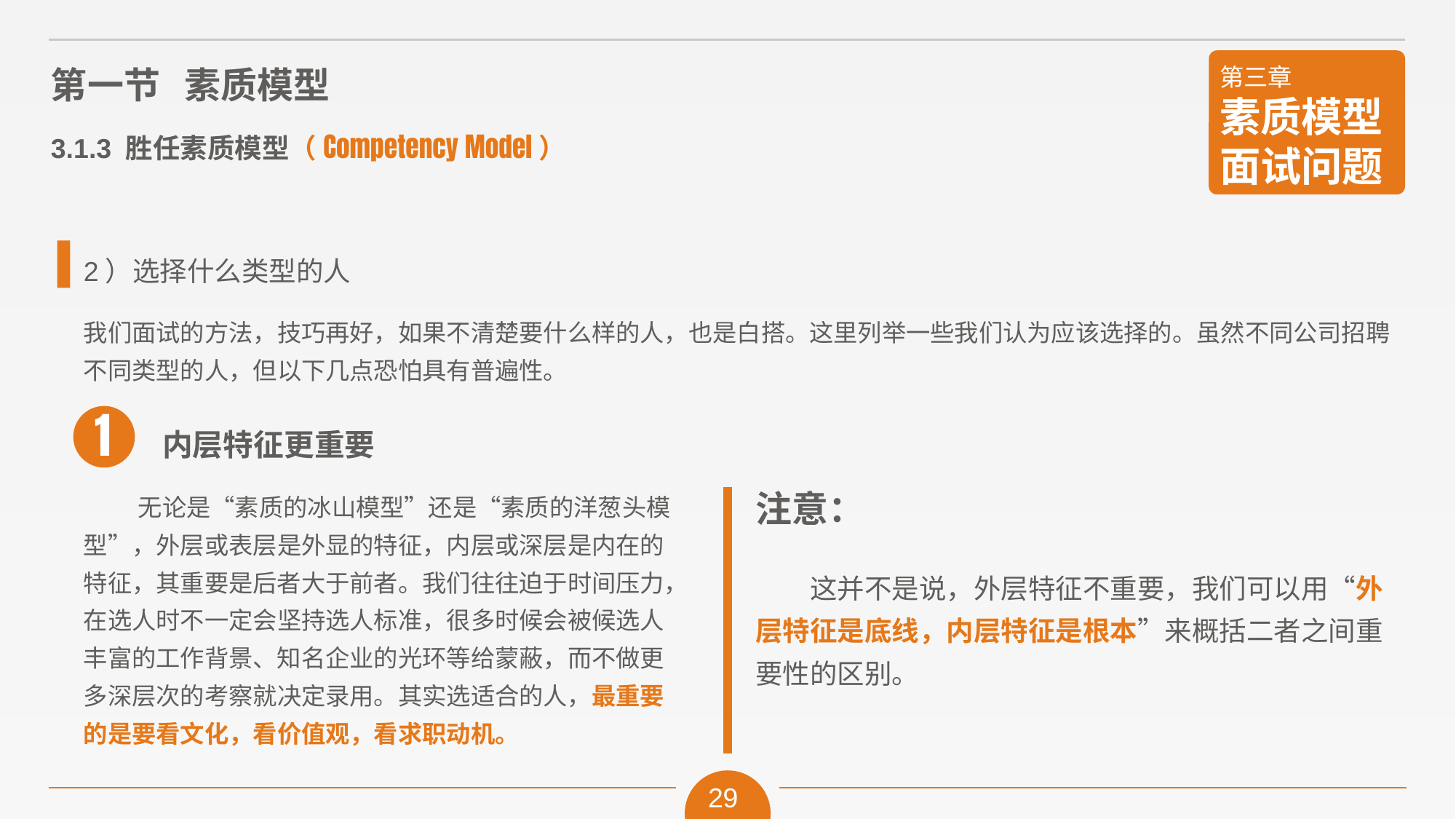

2）选择什么类型的人

我们面试的方法，技巧再好，如果不清楚要什么样的人，也是白搭。这里列举一些我们认为应该选择的。虽然不同公司招聘不同类型的人，但以下几点恐怕具有普遍性。
1
内层特征更重要
注意：
无论是“素质的冰山模型”还是“素质的洋葱头模型”，外层或表层是外显的特征，内层或深层是内在的特征，其重要是后者大于前者。我们往往迫于时间压力，在选人时不一定会坚持选人标准，很多时候会被候选人丰富的工作背景、知名企业的光环等给蒙蔽，而不做更多深层次的考察就决定录用。其实选适合的人，最重要的是要看文化，看价值观，看求职动机。
这并不是说，外层特征不重要，我们可以用“外层特征是底线，内层特征是根本”来概括二者之间重要性的区别。